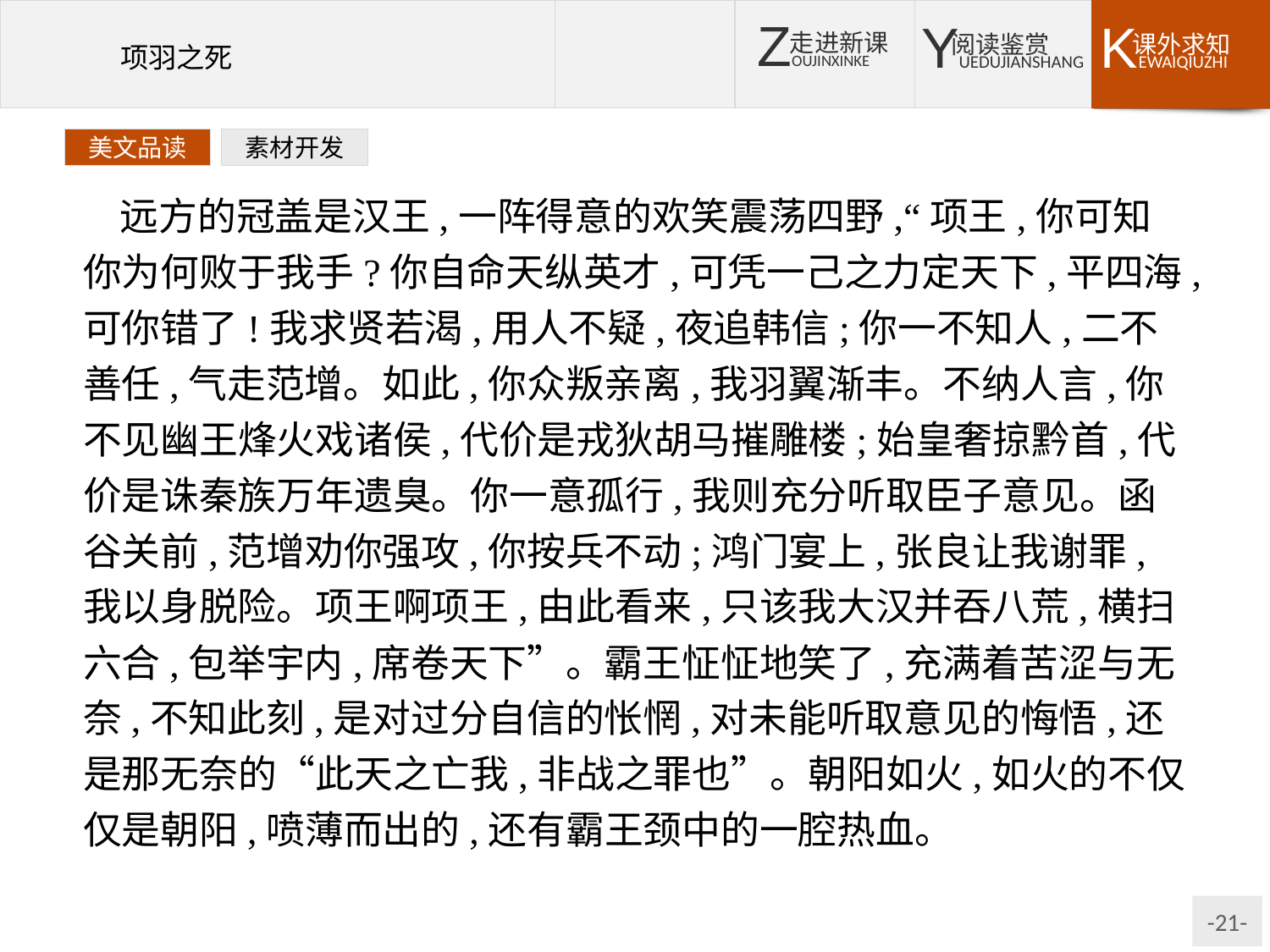

美文品读
素材开发
远方的冠盖是汉王,一阵得意的欢笑震荡四野,“项王,你可知你为何败于我手?你自命天纵英才,可凭一己之力定天下,平四海,可你错了!我求贤若渴,用人不疑,夜追韩信;你一不知人,二不善任,气走范增。如此,你众叛亲离,我羽翼渐丰。不纳人言,你不见幽王烽火戏诸侯,代价是戎狄胡马摧雕楼;始皇奢掠黔首,代价是诛秦族万年遗臭。你一意孤行,我则充分听取臣子意见。函谷关前,范增劝你强攻,你按兵不动;鸿门宴上,张良让我谢罪,我以身脱险。项王啊项王,由此看来,只该我大汉并吞八荒,横扫六合,包举宇内,席卷天下”。霸王怔怔地笑了,充满着苦涩与无奈,不知此刻,是对过分自信的怅惘,对未能听取意见的悔悟,还是那无奈的“此天之亡我,非战之罪也”。朝阳如火,如火的不仅仅是朝阳,喷薄而出的,还有霸王颈中的一腔热血。